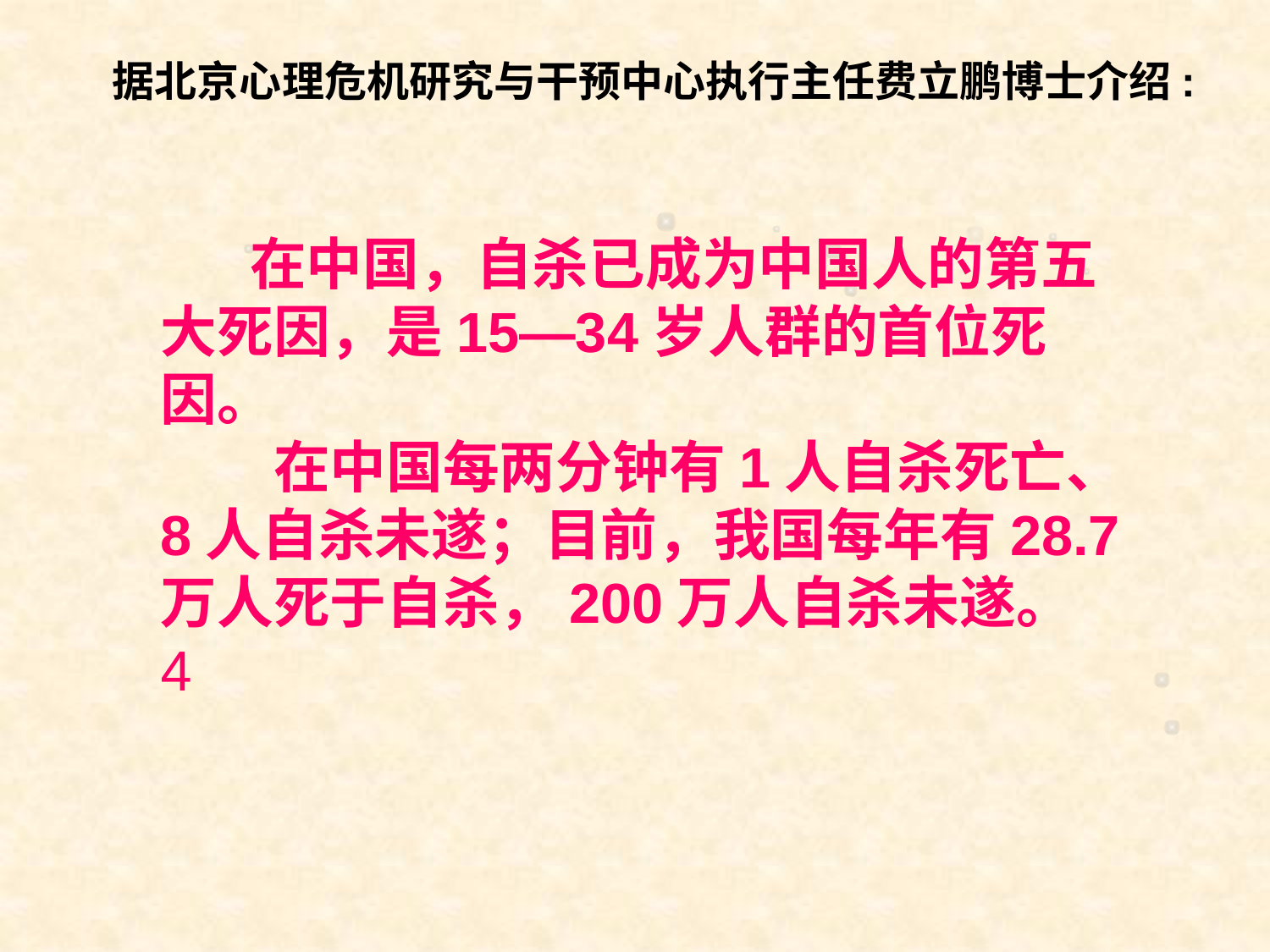

据北京心理危机研究与干预中心执行主任费立鹏博士介绍:

　        在中国，自杀已成为中国人的第五大死因，是15—34岁人群的首位死因。
　　在中国每两分钟有1人自杀死亡、8人自杀未遂；目前，我国每年有28.7万人死于自杀，200万人自杀未遂。
4